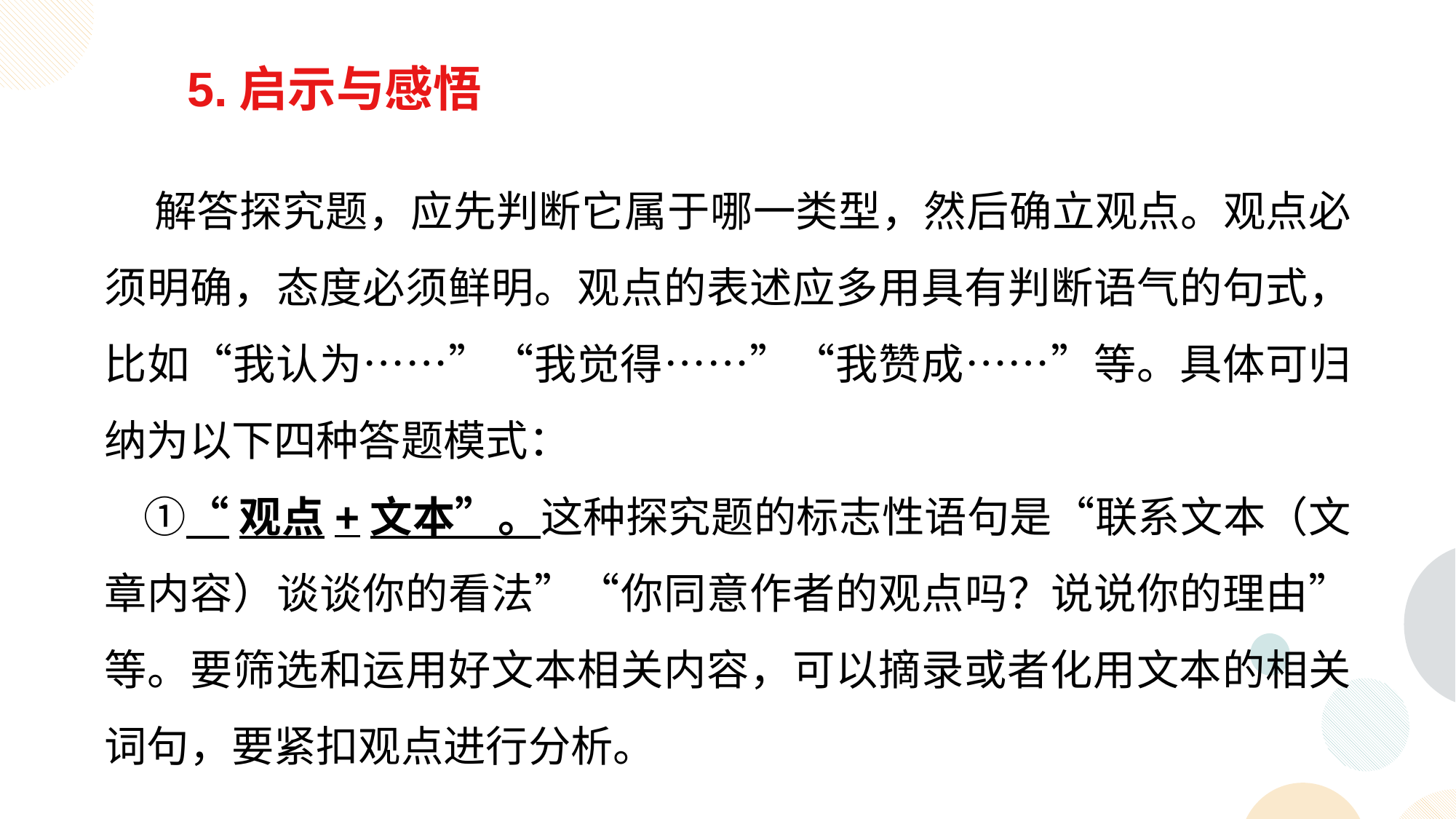

5.启示与感悟
    解答探究题，应先判断它属于哪一类型，然后确立观点。观点必须明确，态度必须鲜明。观点的表述应多用具有判断语气的句式，比如“我认为……”“我觉得……”“我赞成……”等。具体可归纳为以下四种答题模式：
    ①“观点+文本”。这种探究题的标志性语句是“联系文本（文章内容）谈谈你的看法”“你同意作者的观点吗？说说你的理由”等。要筛选和运用好文本相关内容，可以摘录或者化用文本的相关词句，要紧扣观点进行分析。